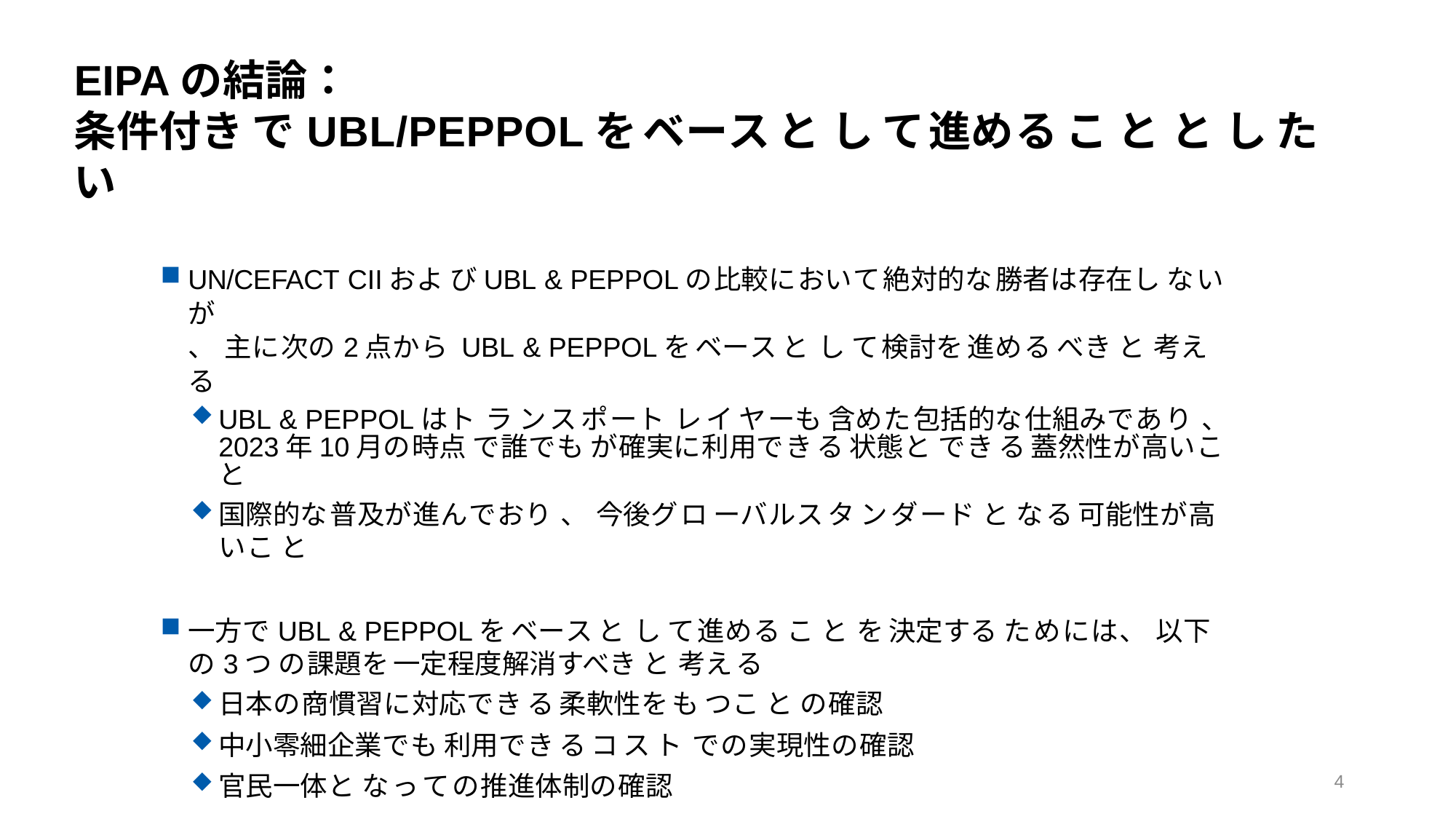

# EIPAの結論： 条件付きでUBL/PEPPOLをベースとして進めることとしたい
UN/CEFACT CIIおよびUBL & PEPPOLの比較において絶対的な勝者は存在しないが
、主に次の2点からUBL & PEPPOLをベースとして検討を進めるべきと考える
UBL & PEPPOLはトランスポートレイヤーも含めた包括的な仕組みであり、2023年10月の時点 で誰でもが確実に利用できる状態とできる蓋然性が高いこと
国際的な普及が進んでおり、今後グローバルスタンダードとなる可能性が高いこと

一方でUBL & PEPPOLをベースとして進めることを決定するためには、以下の3つ の課題を一定程度解消すべきと考える
日本の商慣習に対応できる柔軟性をもつことの確認
中小零細企業でも利用できるコストでの実現性の確認
官民一体となっての推進体制の確認
4